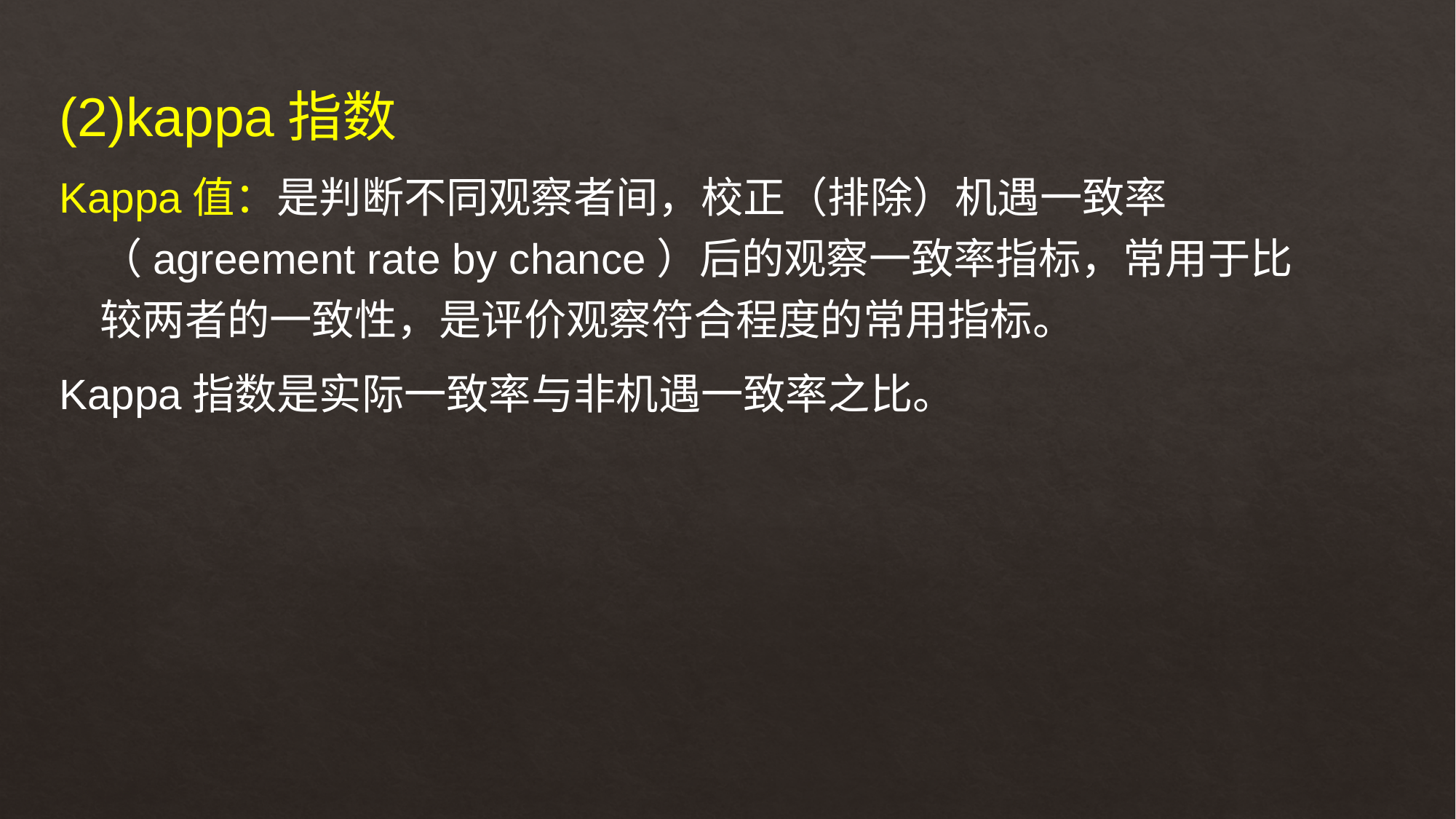

(2)kappa指数
Kappa值：是判断不同观察者间，校正（排除）机遇一致率（agreement rate by chance）后的观察一致率指标，常用于比较两者的一致性，是评价观察符合程度的常用指标。
Kappa指数是实际一致率与非机遇一致率之比。